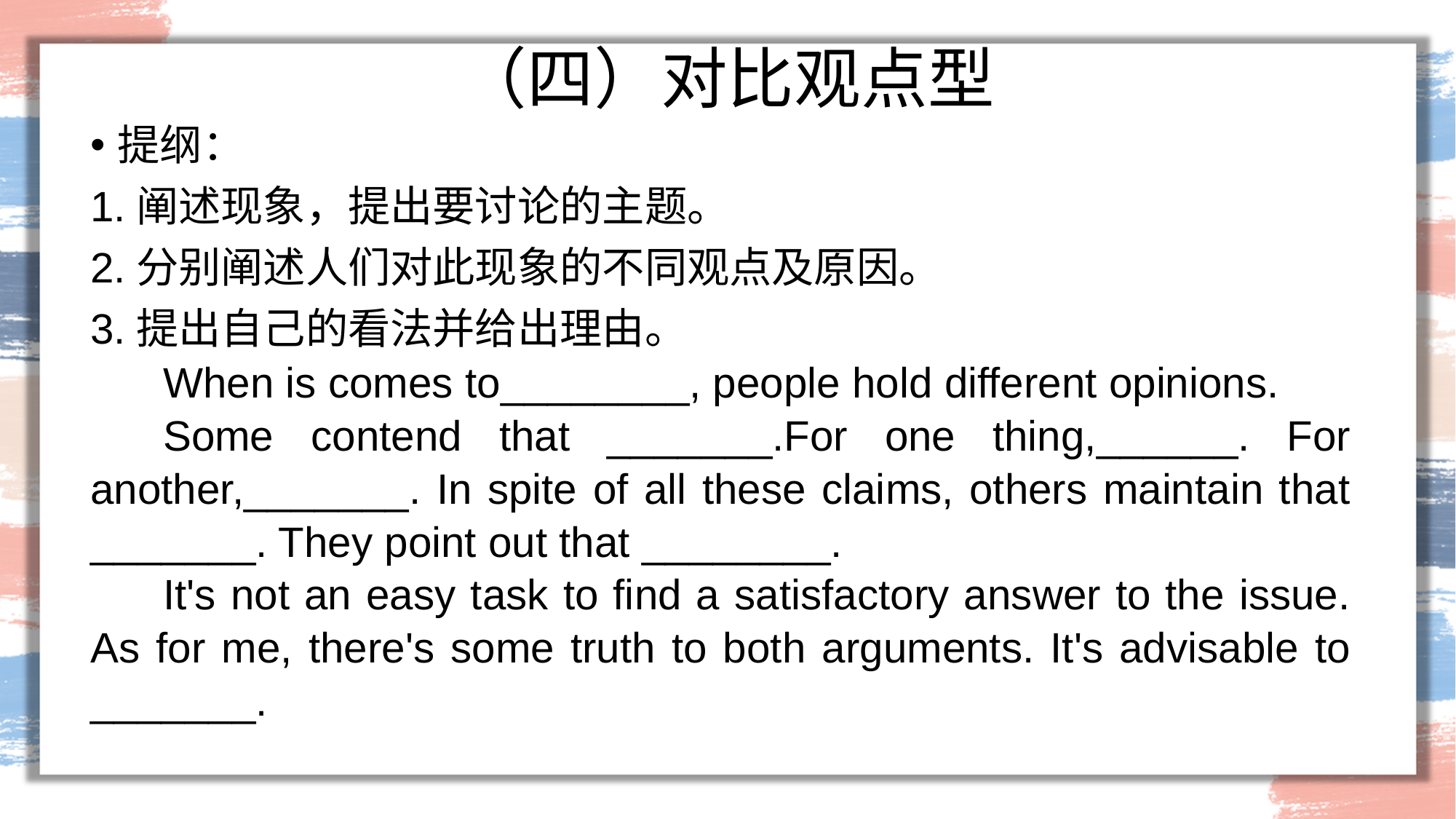

# （四）对比观点型
提纲：
1.阐述现象，提出要讨论的主题。
2.分别阐述人们对此现象的不同观点及原因。
3.提出自己的看法并给出理由。
When is comes to________, people hold different opinions.
Some contend that _______.For one thing,______. For another,_______. In spite of all these claims, others maintain that _______. They point out that ________.
It's not an easy task to find a satisfactory answer to the issue. As for me, there's some truth to both arguments. It's advisable to _______.